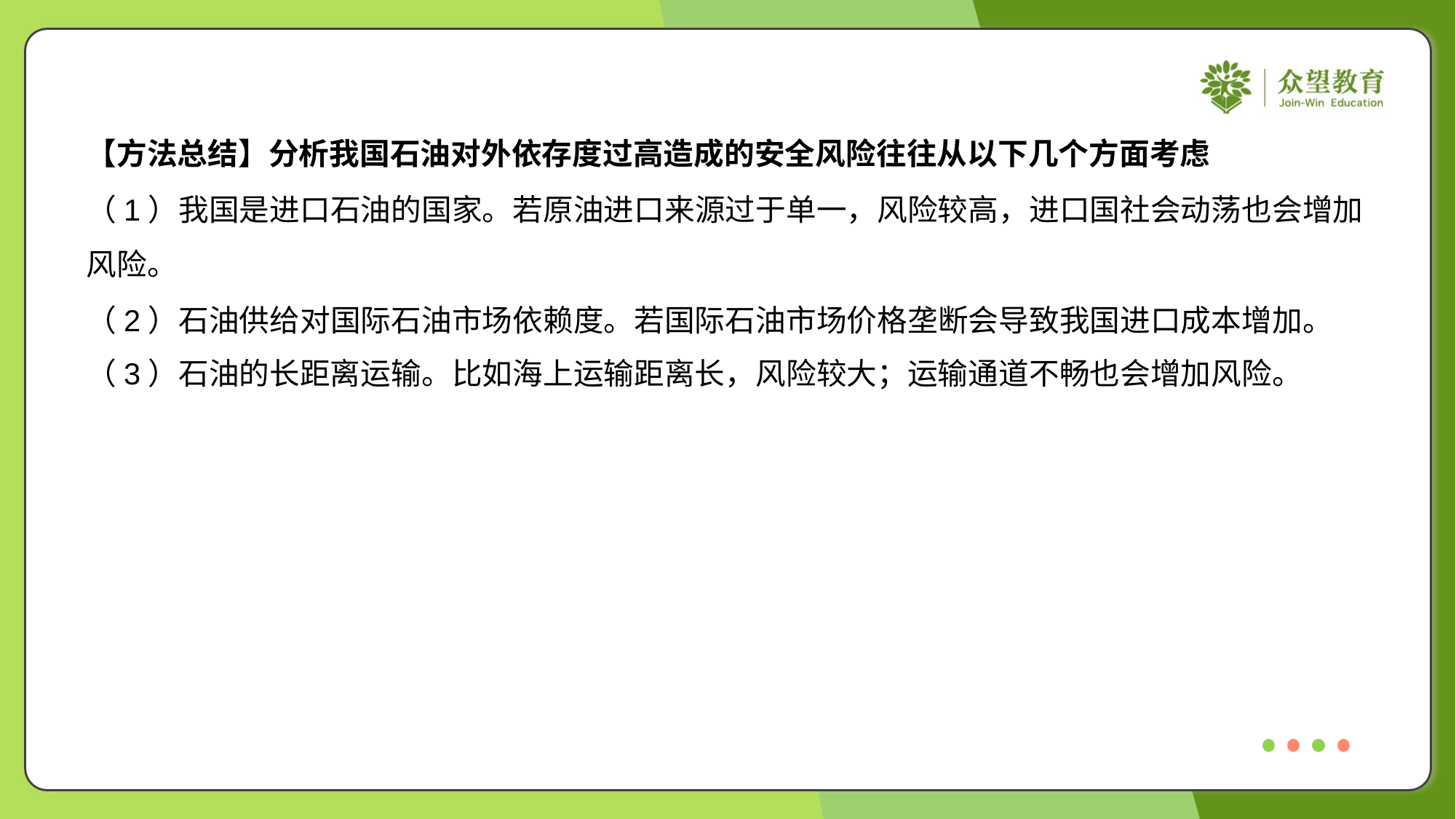

【方法总结】分析我国石油对外依存度过高造成的安全风险往往从以下几个方面考虑
（1）我国是进口石油的国家。若原油进口来源过于单一，风险较高，进口国社会动荡也会增加
风险。
（2）石油供给对国际石油市场依赖度。若国际石油市场价格垄断会导致我国进口成本增加。
（3）石油的长距离运输。比如海上运输距离长，风险较大；运输通道不畅也会增加风险。